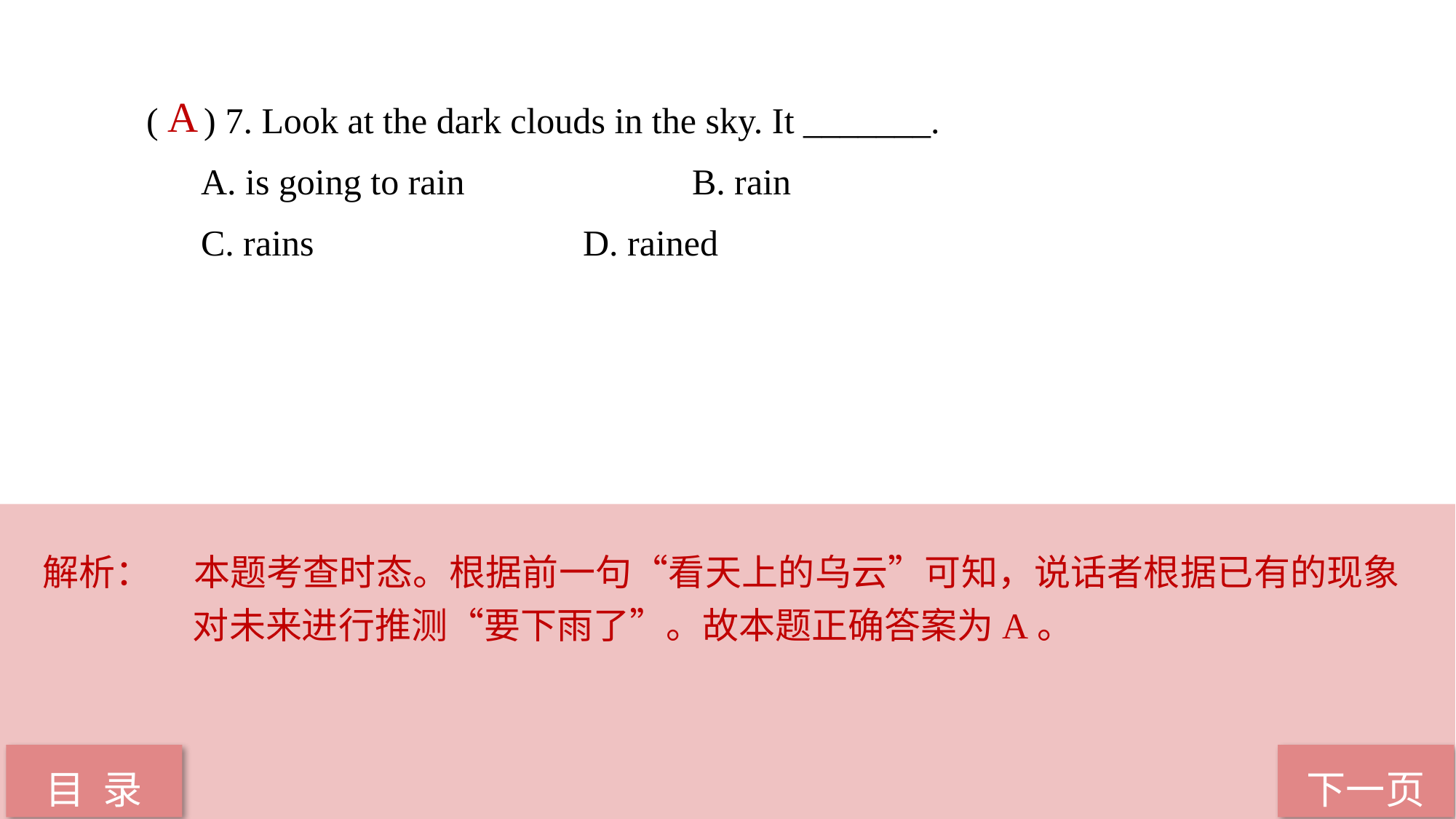

(     ) 7. Look at the dark clouds in the sky. It _______.
A. is going to rain 		B. rain
C. rains 			D. rained
  A
解析：	本题考查时态。根据前一句“看天上的乌云”可知，说话者根据已有的现象对未来进行推测“要下雨了”。故本题正确答案为A。